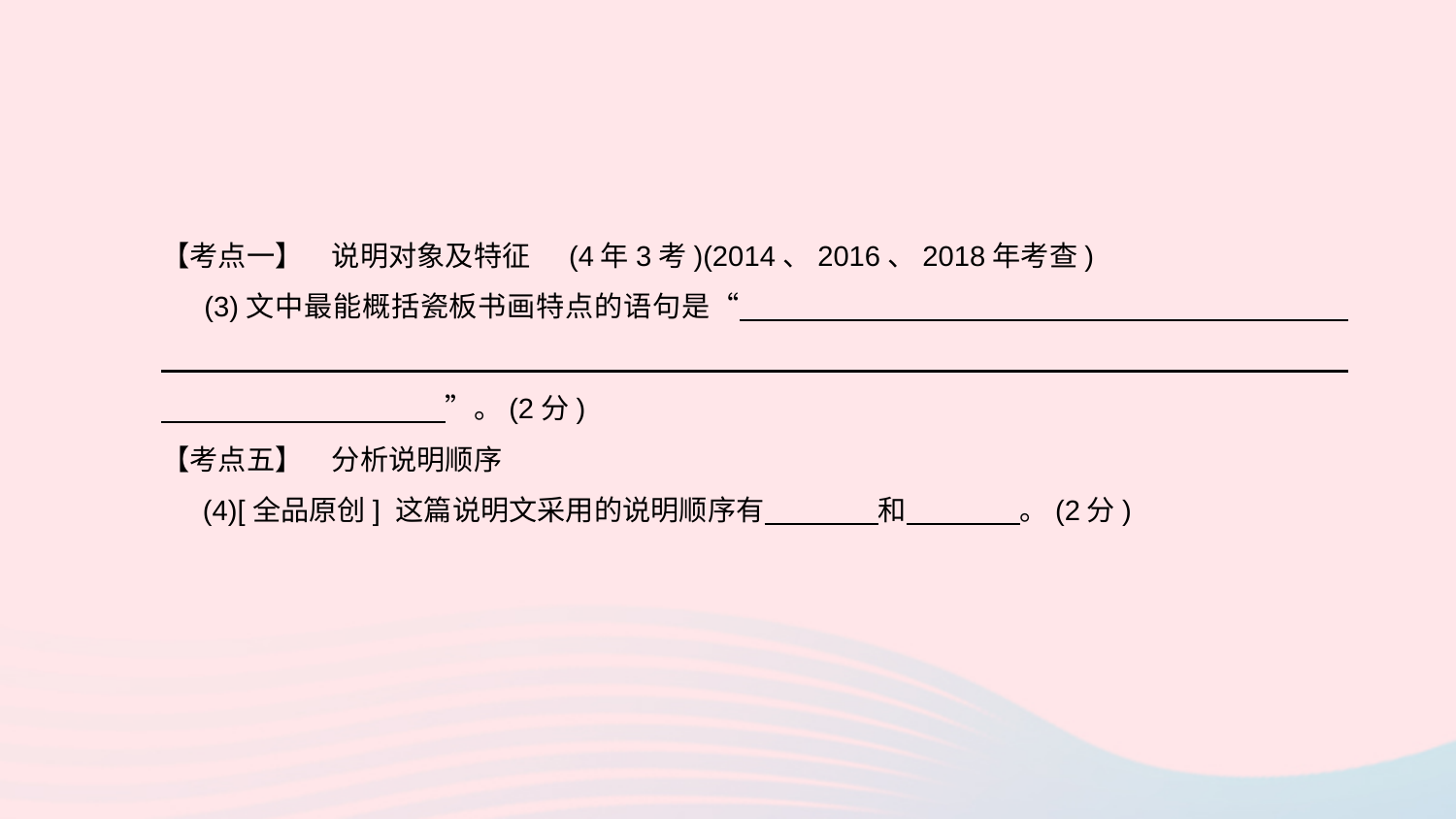

【考点一】　说明对象及特征     (4年3考)(2014、2016、2018年考查)
　 (3)文中最能概括瓷板书画特点的语句是“　　　　　　　　　　　　　　　　　　　　　　　　　　　　　　　　　　　　　　　　　　　　　　　　　　　　　　　　　　　　　　　　　　　　　　　　”。(2分)
【考点五】　分析说明顺序
　 (4)[全品原创] 这篇说明文采用的说明顺序有　　　　和　　　　。(2分)